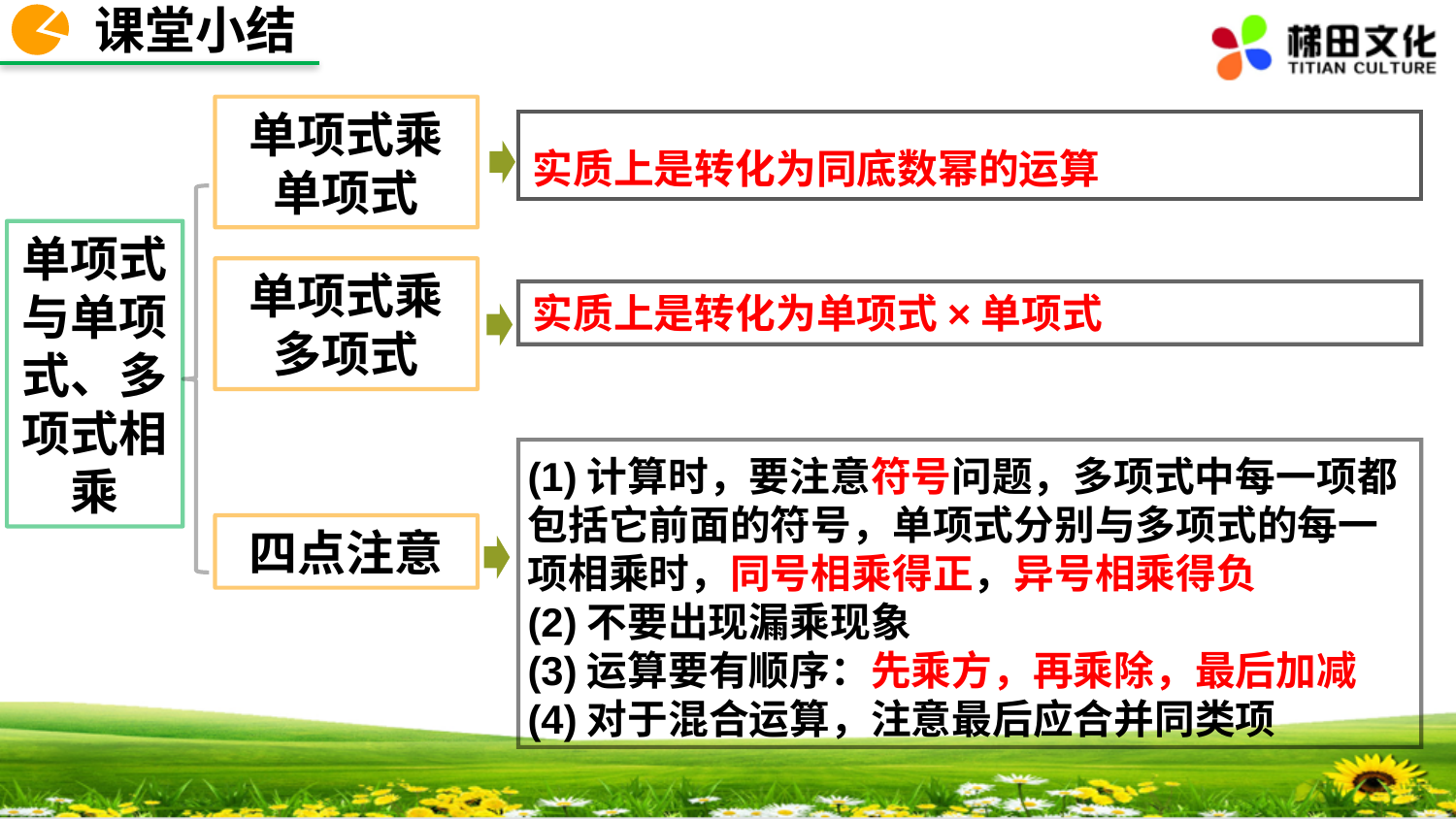

课堂小结

单项式乘单项式
实质上是转化为同底数幂的运算

单项式与单项式、多项式相乘
单项式乘
多项式
实质上是转化为单项式×单项式

(1)计算时，要注意符号问题，多项式中每一项都包括它前面的符号，单项式分别与多项式的每一项相乘时，同号相乘得正，异号相乘得负
(2)不要出现漏乘现象
(3)运算要有顺序：先乘方，再乘除，最后加减
(4)对于混合运算，注意最后应合并同类项
四点注意